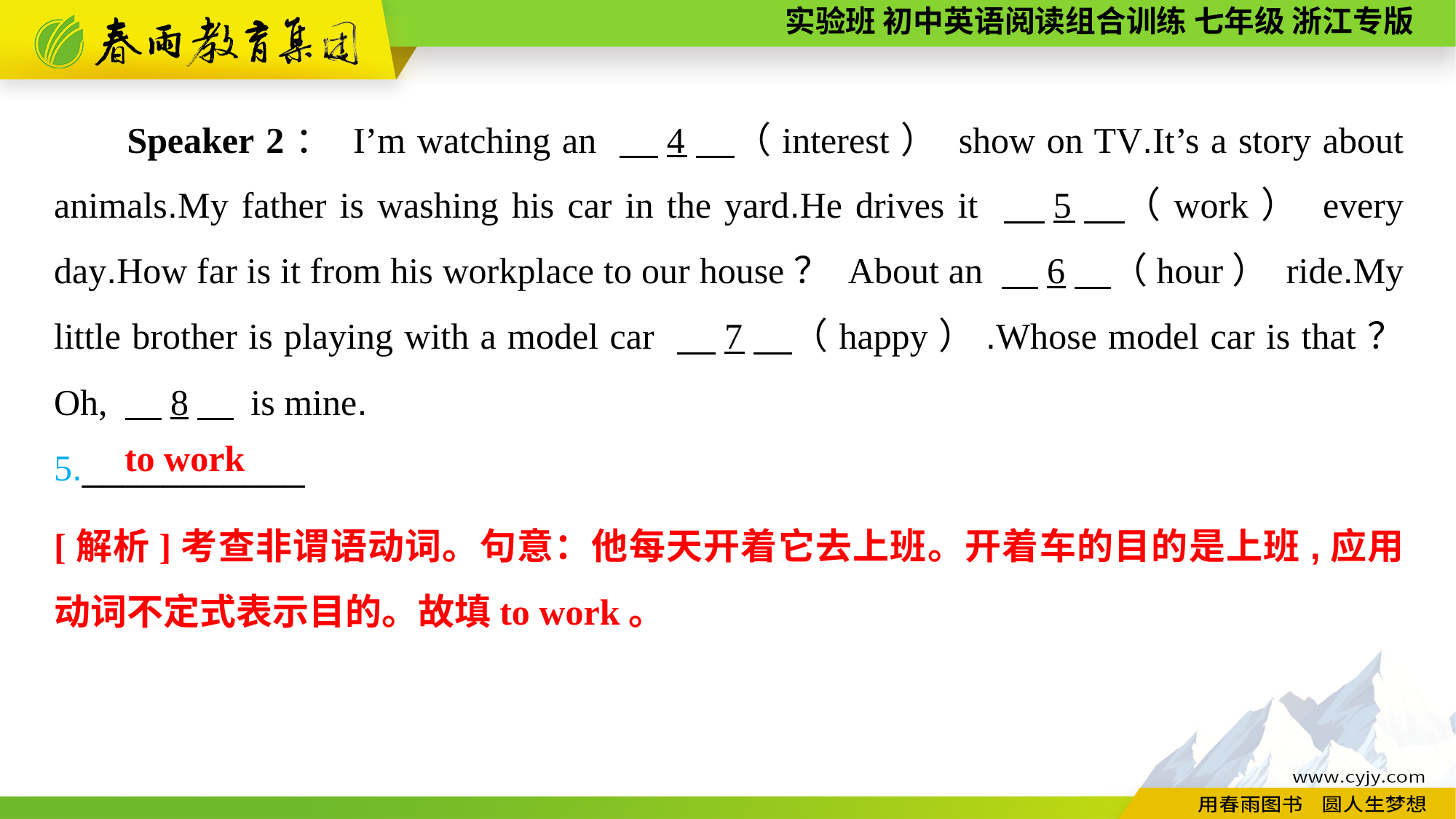

Speaker 2： I’m watching an 　4　（interest） show on TV.It’s a story about animals.My father is washing his car in the yard.He drives it 　5　（work） every day.How far is it from his workplace to our house？ About an 　6　（hour） ride.My little brother is playing with a model car 　7　（happy）.Whose model car is that？ Oh, 　8　 is mine.
5.___________
to work
[解析]考查非谓语动词。句意：他每天开着它去上班。开着车的目的是上班,应用动词不定式表示目的。故填to work。